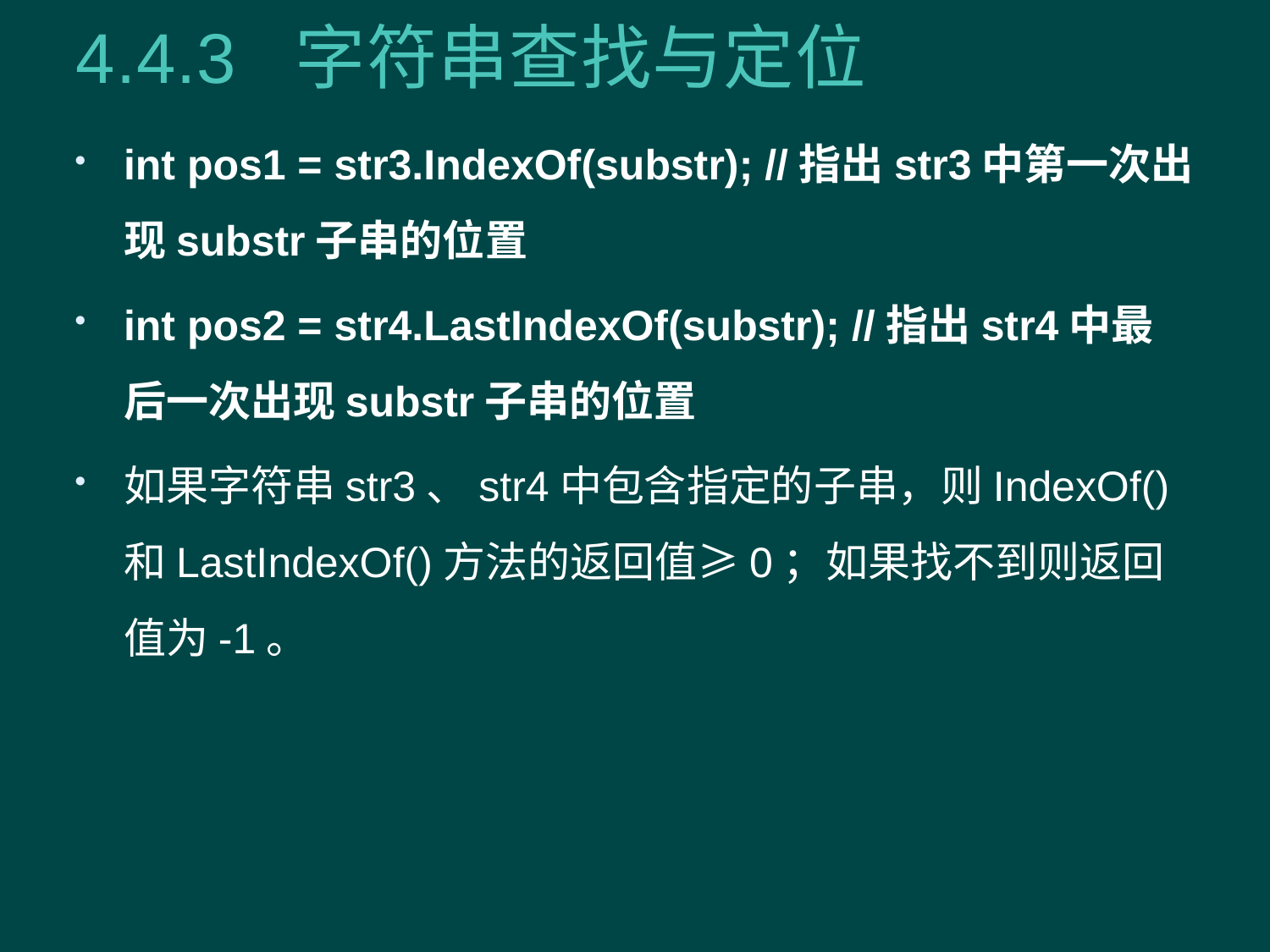

# 4.4.3  字符串查找与定位
int pos1 = str3.IndexOf(substr); //指出str3中第一次出现substr子串的位置
int pos2 = str4.LastIndexOf(substr); //指出str4中最后一次出现substr子串的位置
如果字符串str3、str4中包含指定的子串，则IndexOf()和LastIndexOf()方法的返回值≥0；如果找不到则返回值为-1。